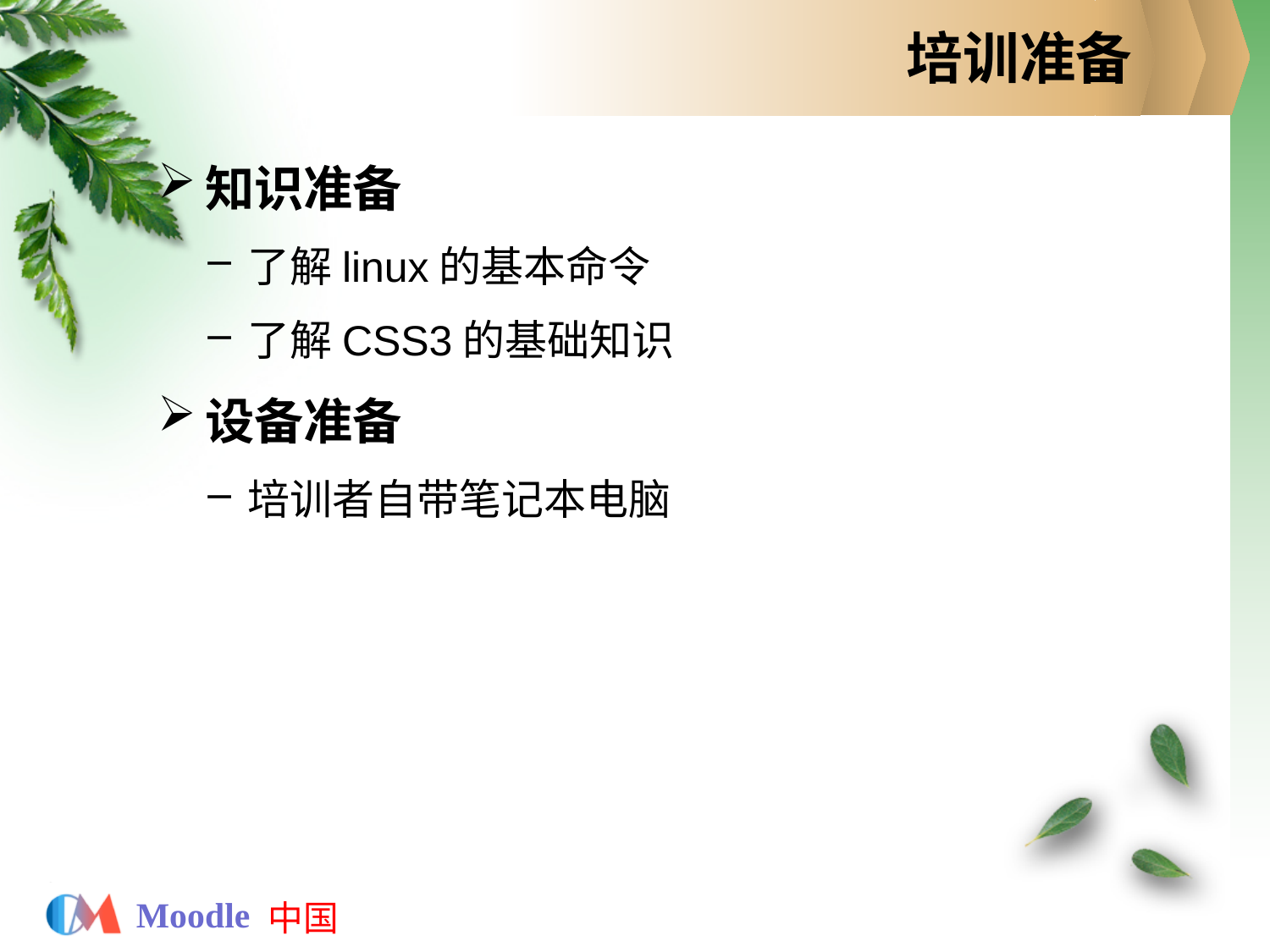

# 培训准备
知识准备
了解linux的基本命令
了解CSS3的基础知识
设备准备
培训者自带笔记本电脑